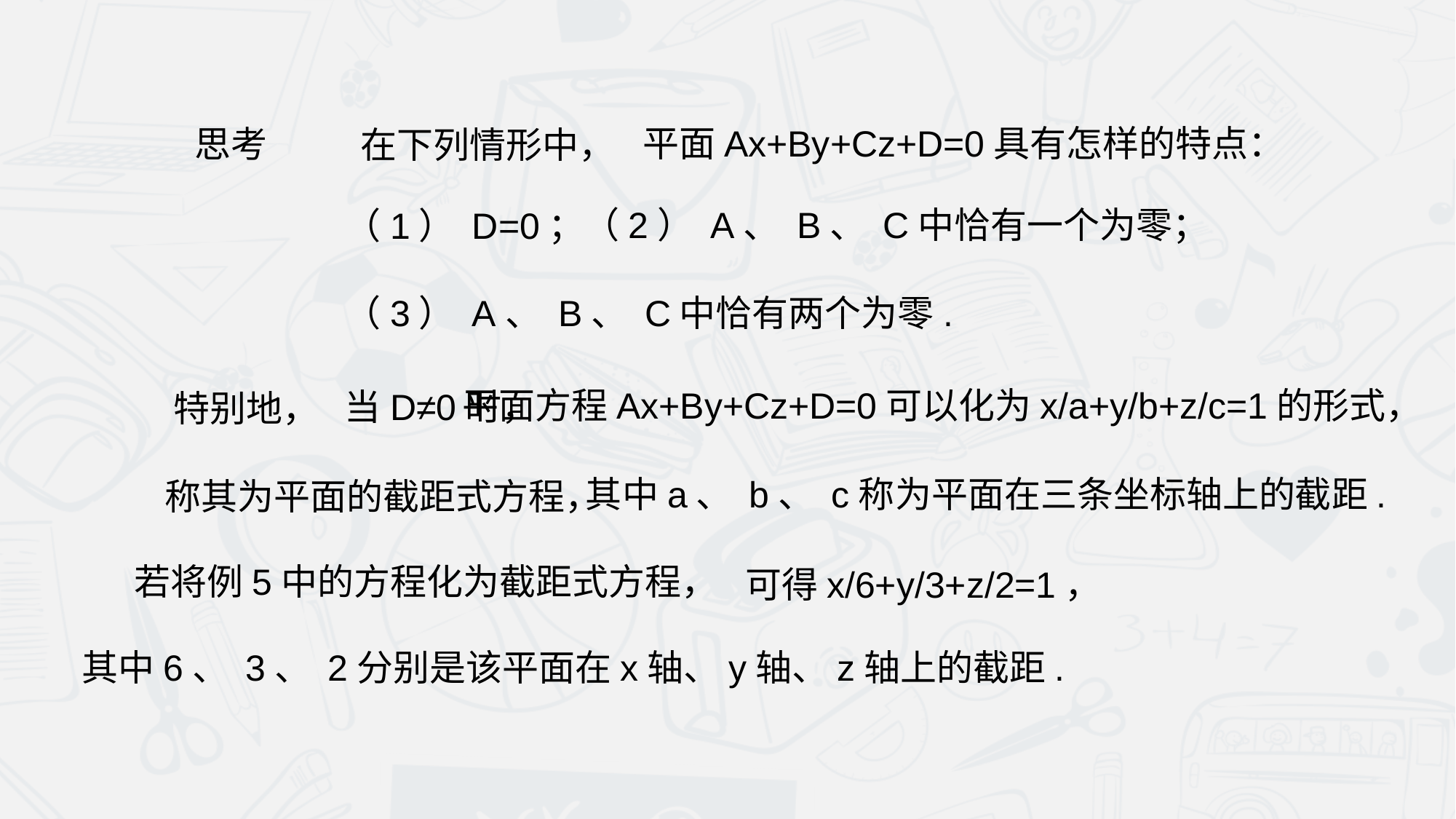

平面Ax+By+Cz+D=0具有怎样的特点：
思考
在下列情形中，
（2） A、 B、 C中恰有一个为零；
（1） D=0；
（3） A、 B、 C中恰有两个为零.
平面方程Ax+By+Cz+D=0可以化为x/a+y/b+z/c=1的形式，
当D≠0时，
特别地，
其中a、 b、 c称为平面在三条坐标轴上的截距.
称其为平面的截距式方程，
若将例5中的方程化为截距式方程，
可得x/6+y/3+z/2=1，
其中6、 3、 2分别是该平面在x轴、y轴、z轴上的截距.